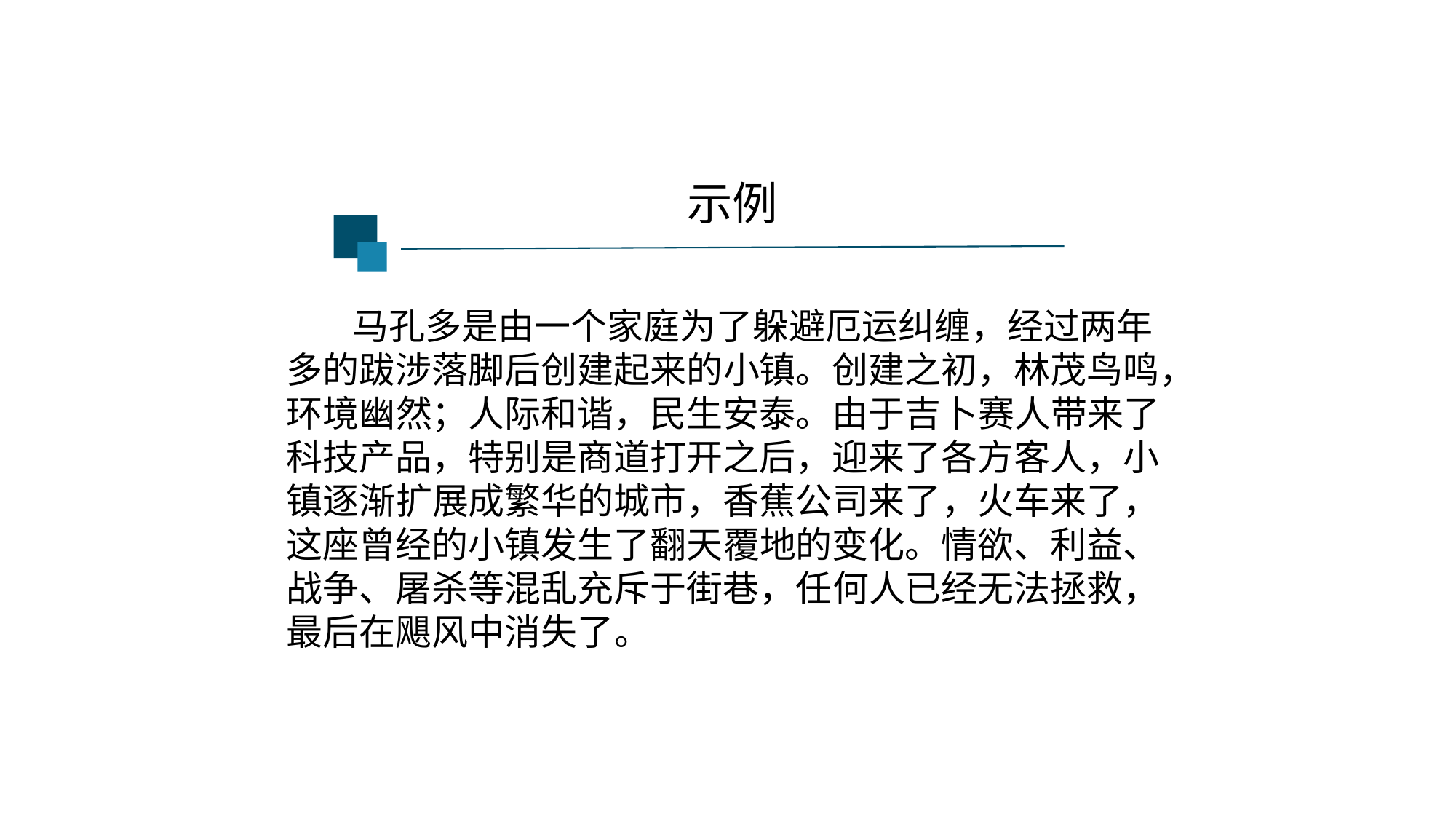

示例

       马孔多是由一个家庭为了躲避厄运纠缠，经过两年多的跋涉落脚后创建起来的小镇。创建之初，林茂鸟鸣，环境幽然；人际和谐，民生安泰。由于吉卜赛人带来了科技产品，特别是商道打开之后，迎来了各方客人，小镇逐渐扩展成繁华的城市，香蕉公司来了，火车来了，这座曾经的小镇发生了翻天覆地的变化。情欲、利益、战争、屠杀等混乱充斥于街巷，任何人已经无法拯救，最后在飓风中消失了。